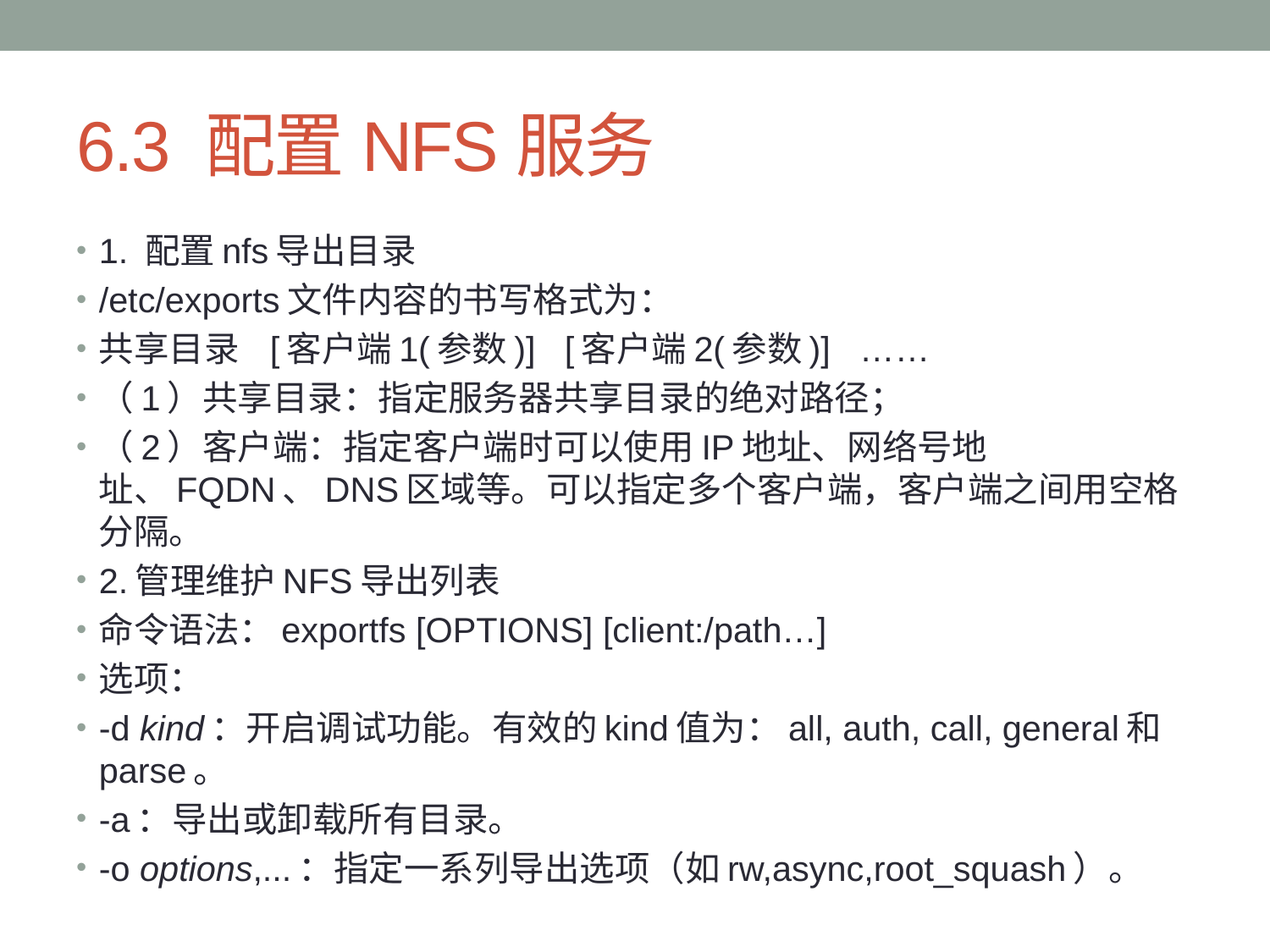

# 6.3 配置NFS服务
1. 配置nfs导出目录
/etc/exports文件内容的书写格式为：
共享目录   [客户端1(参数)]   [客户端2(参数)]   ……
（1）共享目录：指定服务器共享目录的绝对路径；
（2）客户端：指定客户端时可以使用IP地址、网络号地址、FQDN、DNS区域等。可以指定多个客户端，客户端之间用空格分隔。
2.管理维护NFS导出列表
命令语法：exportfs [OPTIONS] [client:/path…]
选项：
-d kind：开启调试功能。有效的kind值为：all, auth, call, general和parse。
-a：导出或卸载所有目录。
-o options,...：指定一系列导出选项（如rw,async,root_squash）。